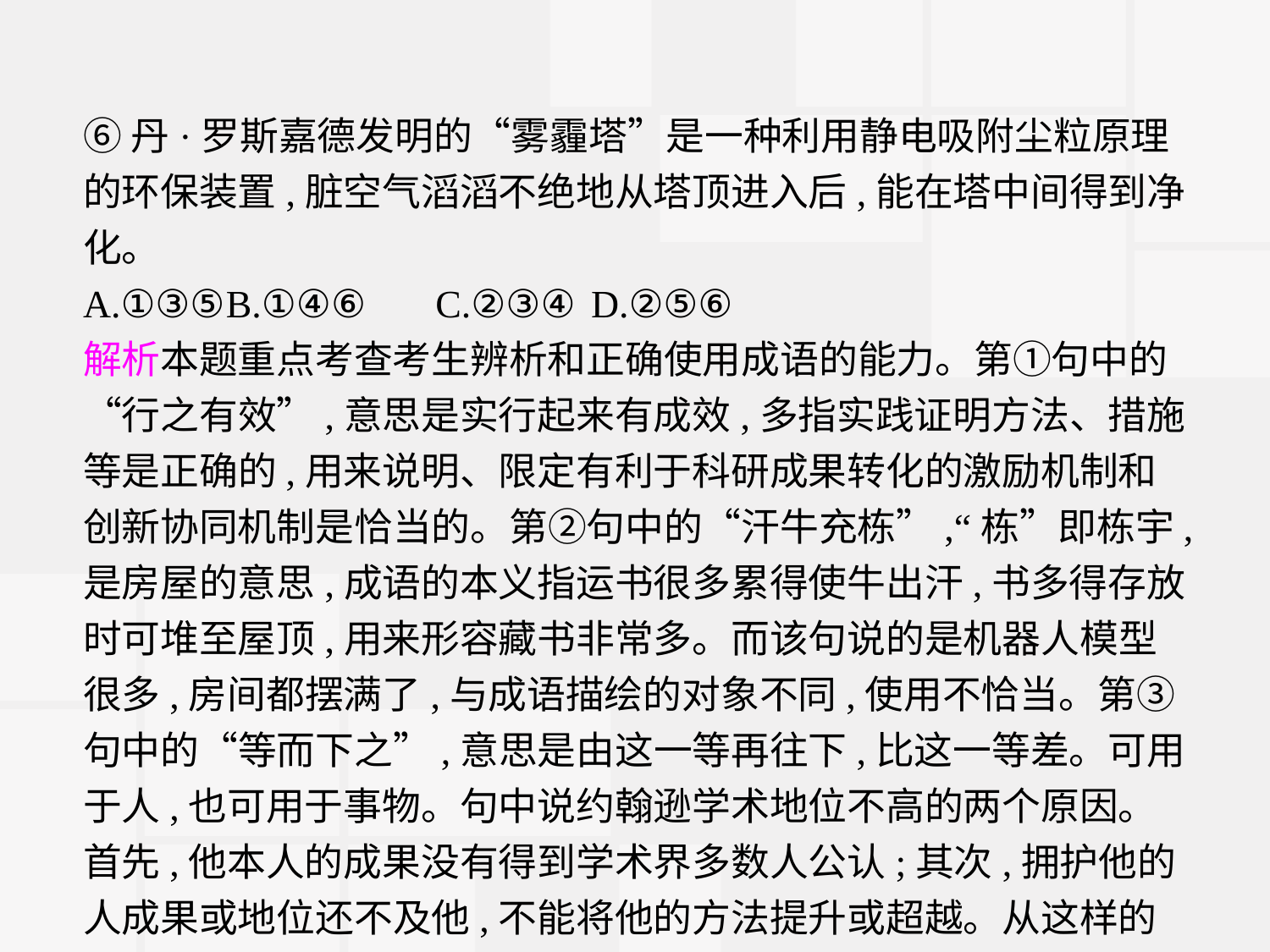

⑥丹·罗斯嘉德发明的“雾霾塔”是一种利用静电吸附尘粒原理的环保装置,脏空气滔滔不绝地从塔顶进入后,能在塔中间得到净化。
A.①③⑤	B.①④⑥	C.②③④	D.②⑤⑥
解析本题重点考查考生辨析和正确使用成语的能力。第①句中的“行之有效”,意思是实行起来有成效,多指实践证明方法、措施等是正确的,用来说明、限定有利于科研成果转化的激励机制和创新协同机制是恰当的。第②句中的“汗牛充栋”,“栋”即栋宇,是房屋的意思,成语的本义指运书很多累得使牛出汗,书多得存放时可堆至屋顶,用来形容藏书非常多。而该句说的是机器人模型很多,房间都摆满了,与成语描绘的对象不同,使用不恰当。第③句中的“等而下之”,意思是由这一等再往下,比这一等差。可用于人,也可用于事物。句中说约翰逊学术地位不高的两个原因。首先,他本人的成果没有得到学术界多数人公认;其次,拥护他的人成果或地位还不及他,不能将他的方法提升或超越。从这样的语意来看,成语与句意是相符